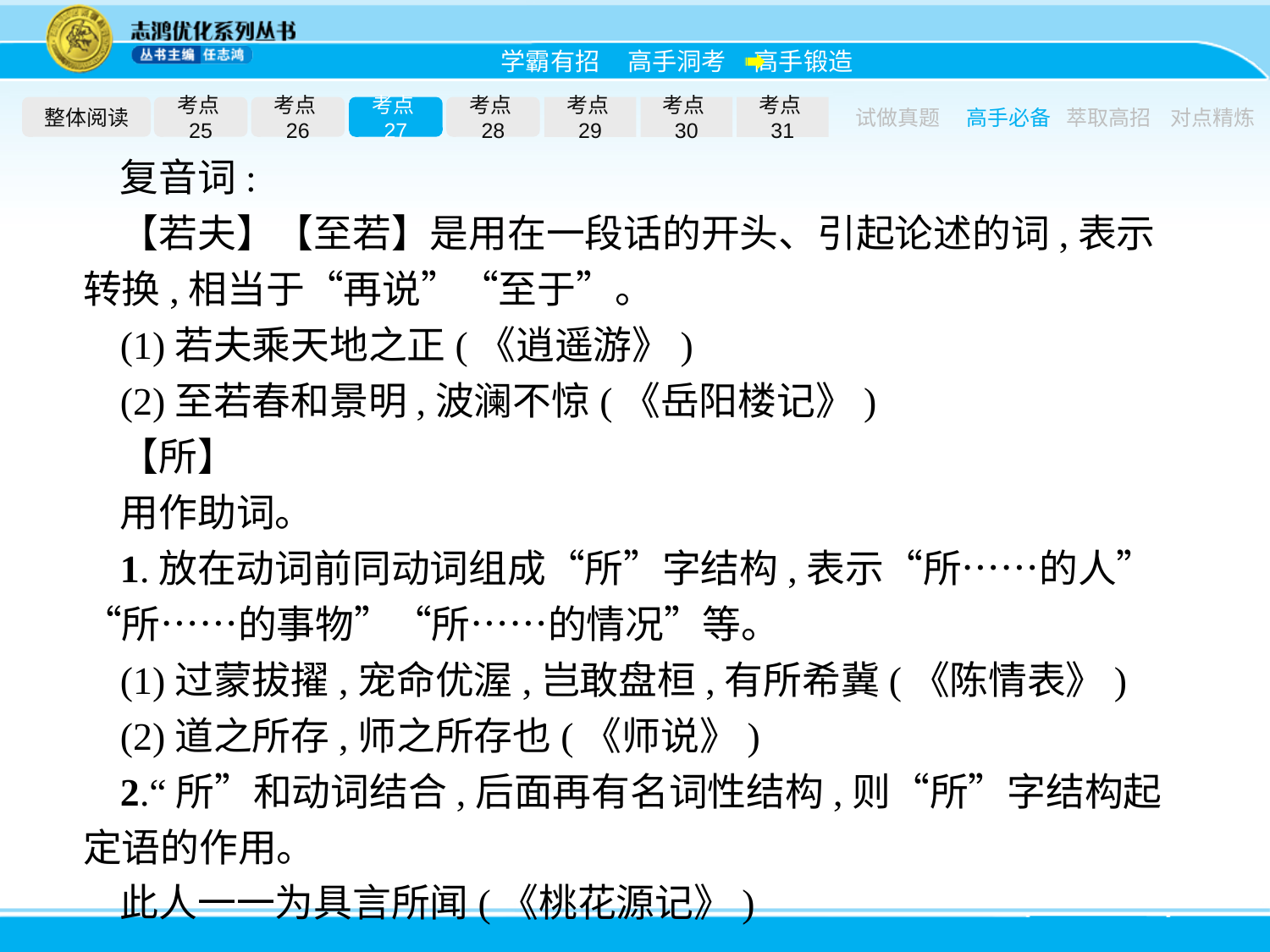

整体阅读
考点25
考点26
考点27
考点28
考点29
考点30
考点31
试做真题
高手必备
萃取高招
对点精炼
复音词:
【若夫】【至若】是用在一段话的开头、引起论述的词,表示转换,相当于“再说”“至于”。
(1)若夫乘天地之正(《逍遥游》)
(2)至若春和景明,波澜不惊(《岳阳楼记》)
【所】
用作助词。
1.放在动词前同动词组成“所”字结构,表示“所……的人”“所……的事物”“所……的情况”等。
(1)过蒙拔擢,宠命优渥,岂敢盘桓,有所希冀(《陈情表》)
(2)道之所存,师之所存也(《师说》)
2.“所”和动词结合,后面再有名词性结构,则“所”字结构起定语的作用。
此人一一为具言所闻(《桃花源记》)